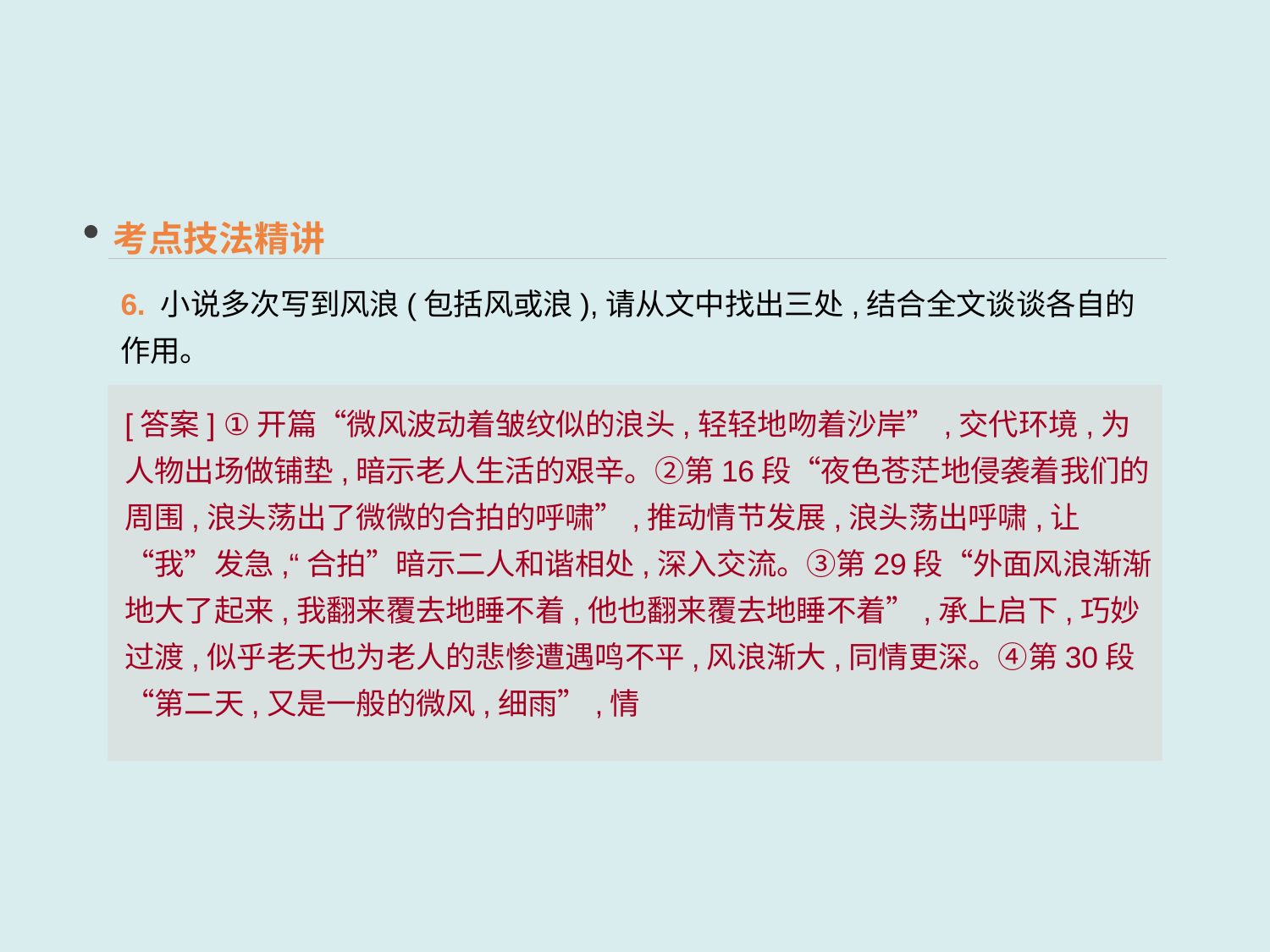

考点技法精讲

6. 小说多次写到风浪(包括风或浪),请从文中找出三处,结合全文谈谈各自的作用。

[答案] ①开篇“微风波动着皱纹似的浪头,轻轻地吻着沙岸”,交代环境,为人物出场做铺垫,暗示老人生活的艰辛。②第16段“夜色苍茫地侵袭着我们的周围,浪头荡出了微微的合拍的呼啸”,推动情节发展,浪头荡出呼啸,让“我”发急,“合拍”暗示二人和谐相处,深入交流。③第29段“外面风浪渐渐地大了起来,我翻来覆去地睡不着,他也翻来覆去地睡不着”,承上启下,巧妙过渡,似乎老天也为老人的悲惨遭遇鸣不平,风浪渐大,同情更深。④第30段“第二天,又是一般的微风,细雨”,情